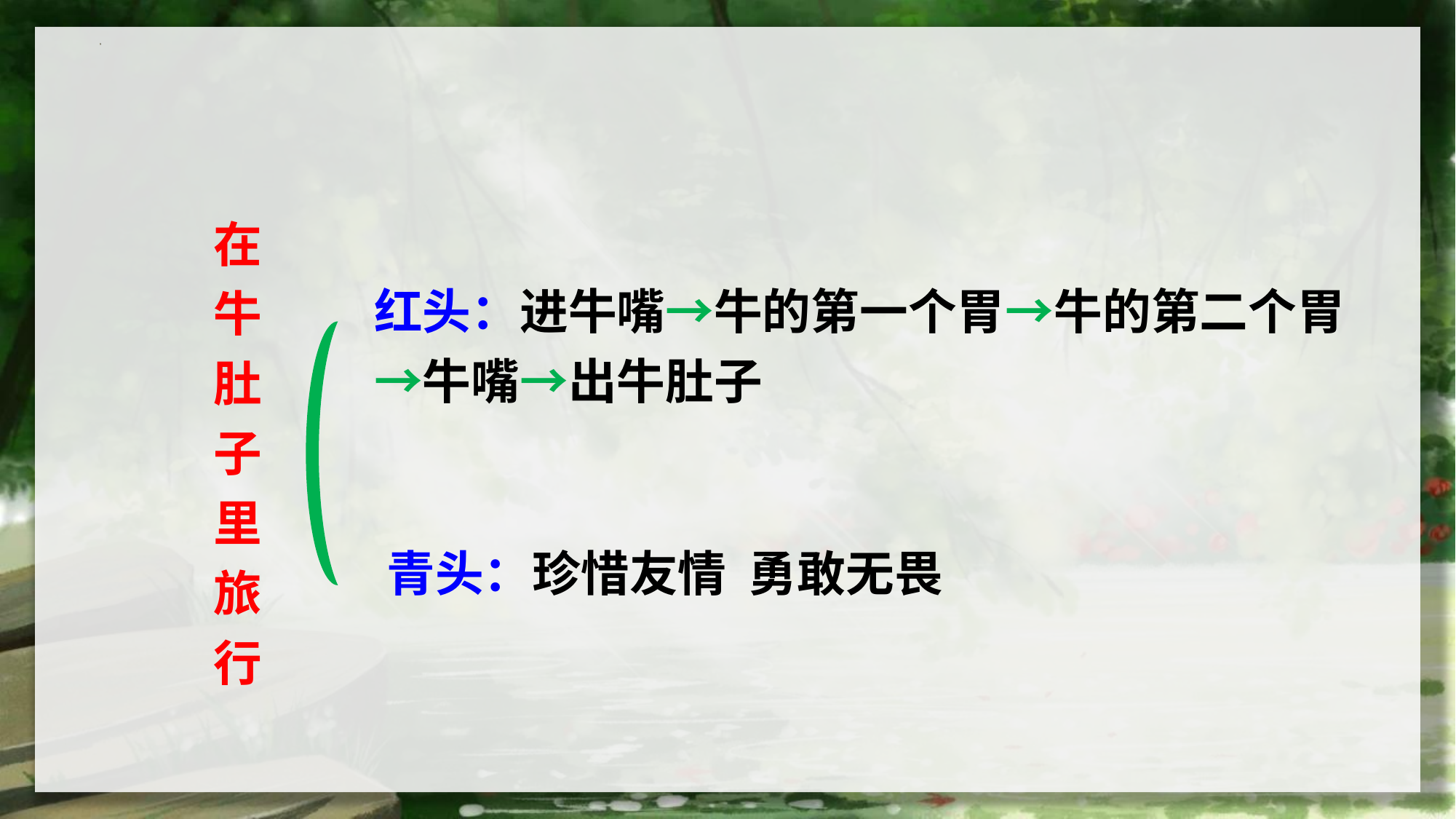

在牛肚子里旅行
红头：进牛嘴→牛的第一个胃→牛的第二个胃→牛嘴→出牛肚子

青头：珍惜友情  勇敢无畏